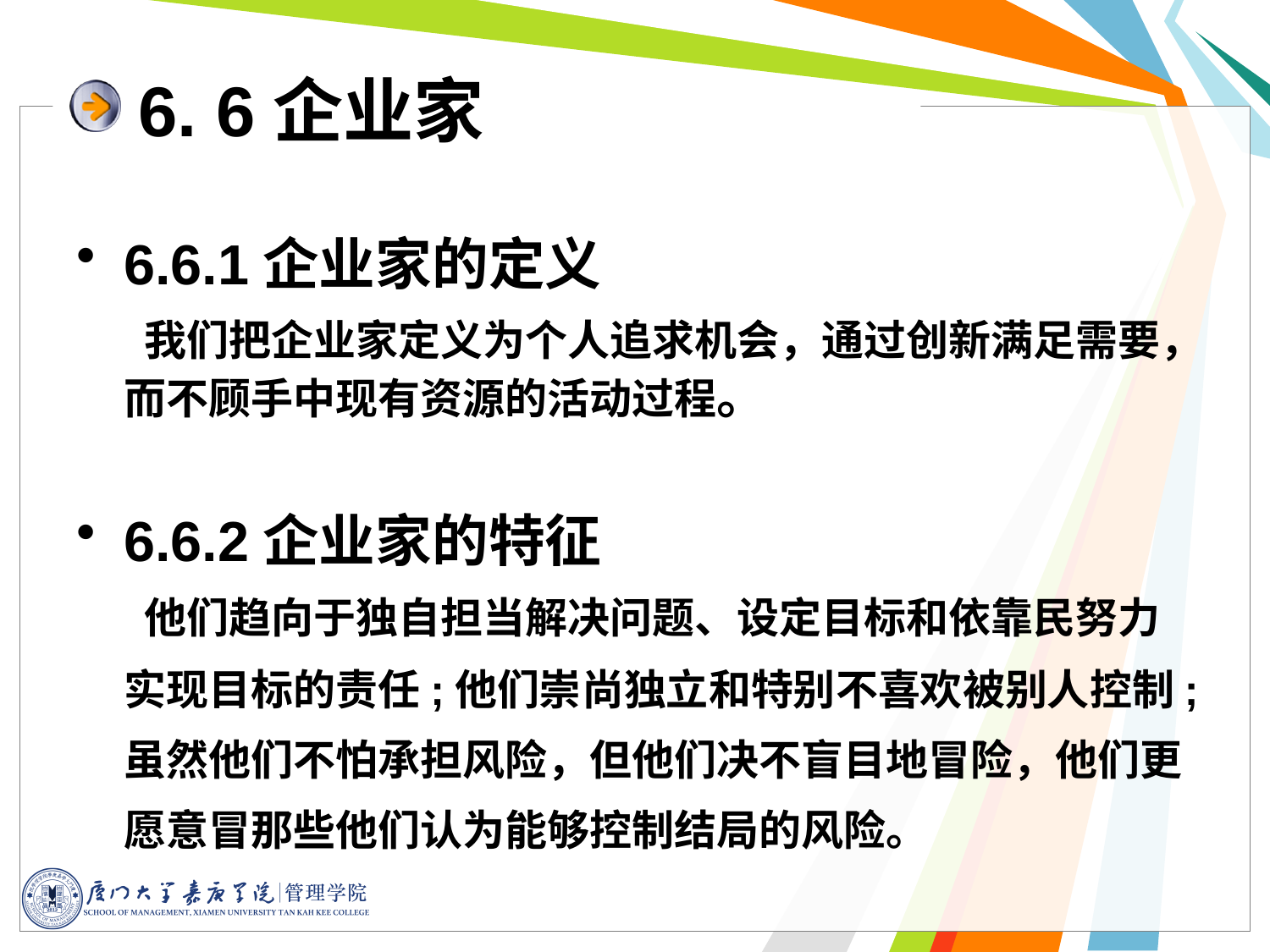

6. 6企业家
6.6.1企业家的定义
     我们把企业家定义为个人追求机会，通过创新满足需要，而不顾手中现有资源的活动过程。

6.6.2企业家的特征
     他们趋向于独自担当解决问题、设定目标和依靠民努力实现目标的责任;他们崇尚独立和特别不喜欢被别人控制;虽然他们不怕承担风险，但他们决不盲目地冒险，他们更愿意冒那些他们认为能够控制结局的风险。